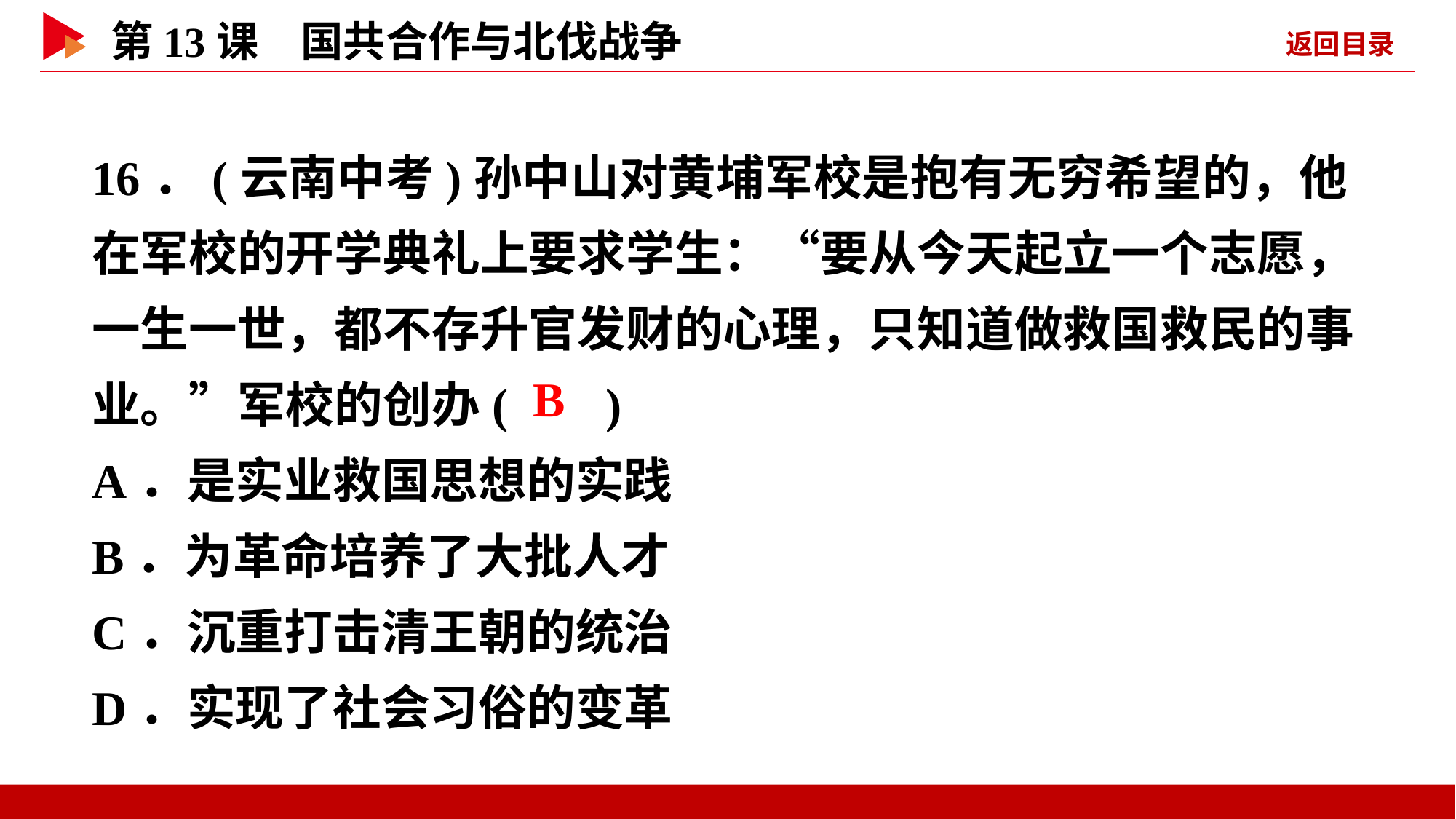

16．(云南中考)孙中山对黄埔军校是抱有无穷希望的，他在军校的开学典礼上要求学生：“要从今天起立一个志愿，一生一世，都不存升官发财的心理，只知道做救国救民的事业。”军校的创办(        )
A．是实业救国思想的实践
B．为革命培养了大批人才
C．沉重打击清王朝的统治
D．实现了社会习俗的变革
   B